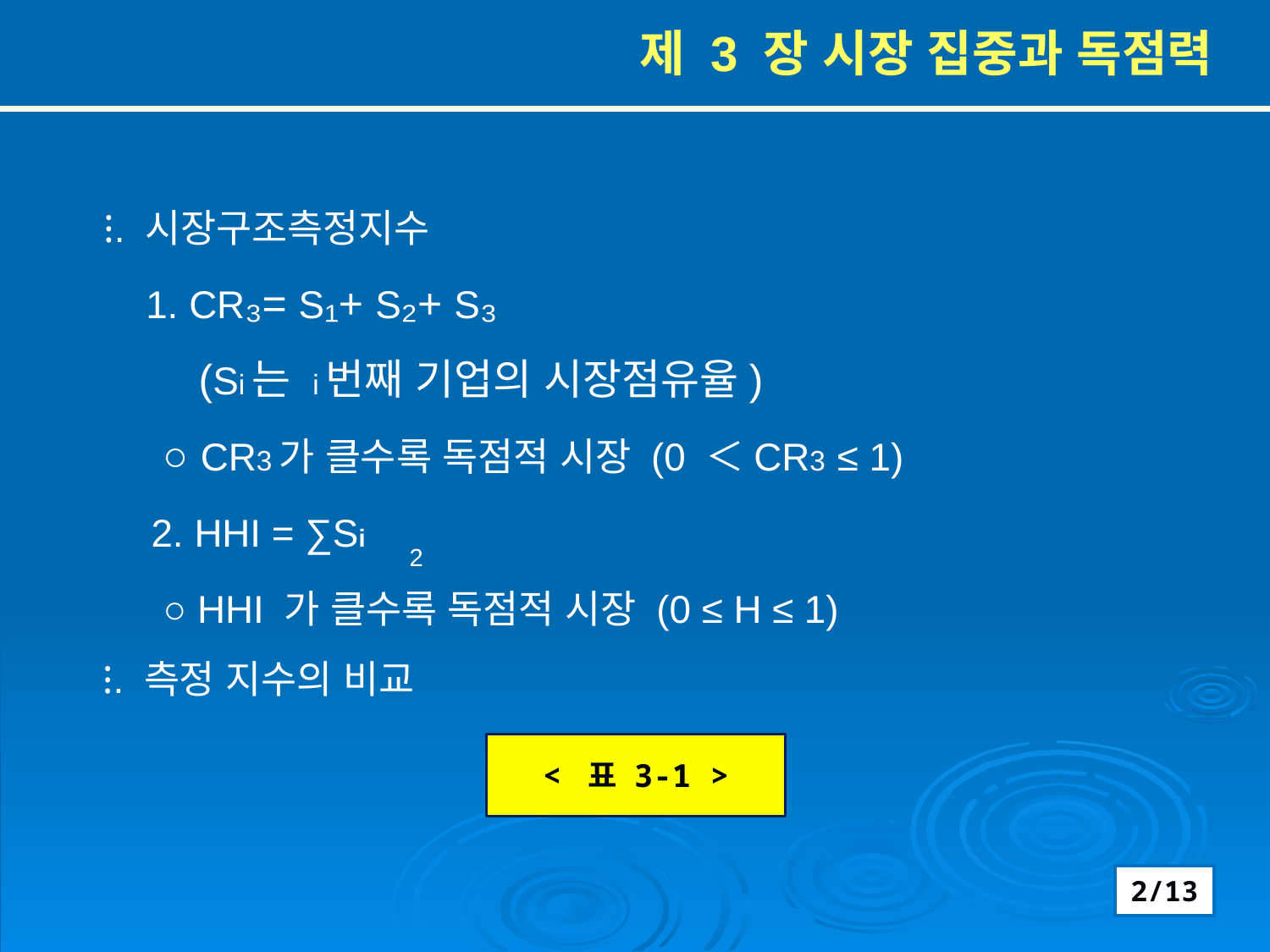

제 3 장 시장 집중과 독점력

 ⁝. 시장구조측정지수
     1. CR₃= S₁+ S₂+ S₃
         (Si는 i번째 기업의 시장점유율)
      ○ CR3가 클수록 독점적 시장 (0 ＜CR3 ≤ 1)
     2. HHI = ∑Si
      ○ HHI 가 클수록 독점적 시장 (0 ≤ H ≤ 1)
 ⁝. 측정 지수의 비교

2
< 표 3-1 >
2/13